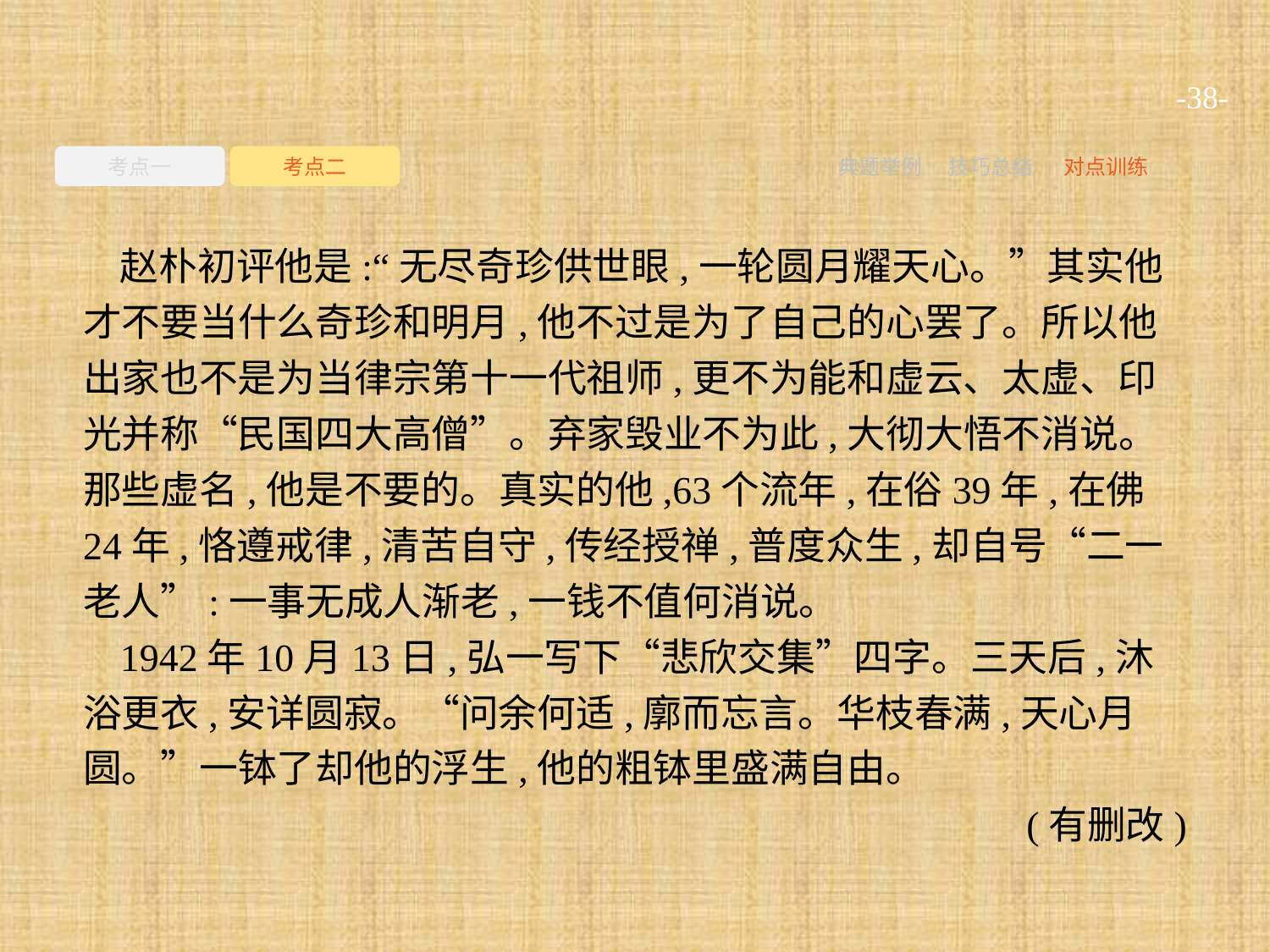

-38-
考点一
考点二
典题举例
技巧总结
对点训练
赵朴初评他是:“无尽奇珍供世眼,一轮圆月耀天心。”其实他才不要当什么奇珍和明月,他不过是为了自己的心罢了。所以他出家也不是为当律宗第十一代祖师,更不为能和虚云、太虚、印光并称“民国四大高僧”。弃家毁业不为此,大彻大悟不消说。那些虚名,他是不要的。真实的他,63个流年,在俗39年,在佛24年,恪遵戒律,清苦自守,传经授禅,普度众生,却自号“二一老人”:一事无成人渐老,一钱不值何消说。
1942年10月13日,弘一写下“悲欣交集”四字。三天后,沐浴更衣,安详圆寂。“问余何适,廓而忘言。华枝春满,天心月圆。”一钵了却他的浮生,他的粗钵里盛满自由。
(有删改)